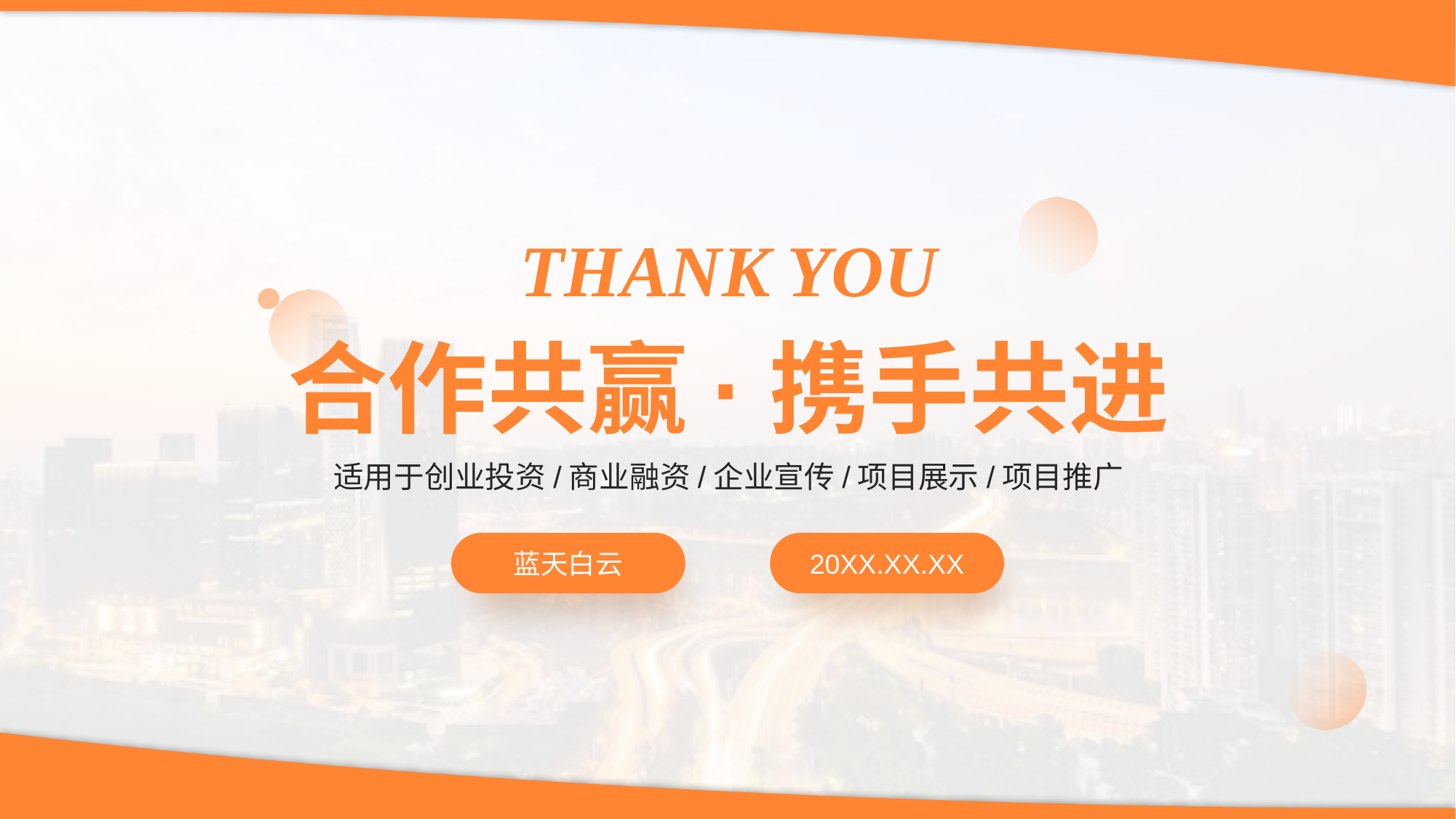

THANK YOU

合作共赢·携手共进
适用于创业投资/商业融资/企业宣传/项目展示/项目推广
蓝天白云
20XX.XX.XX